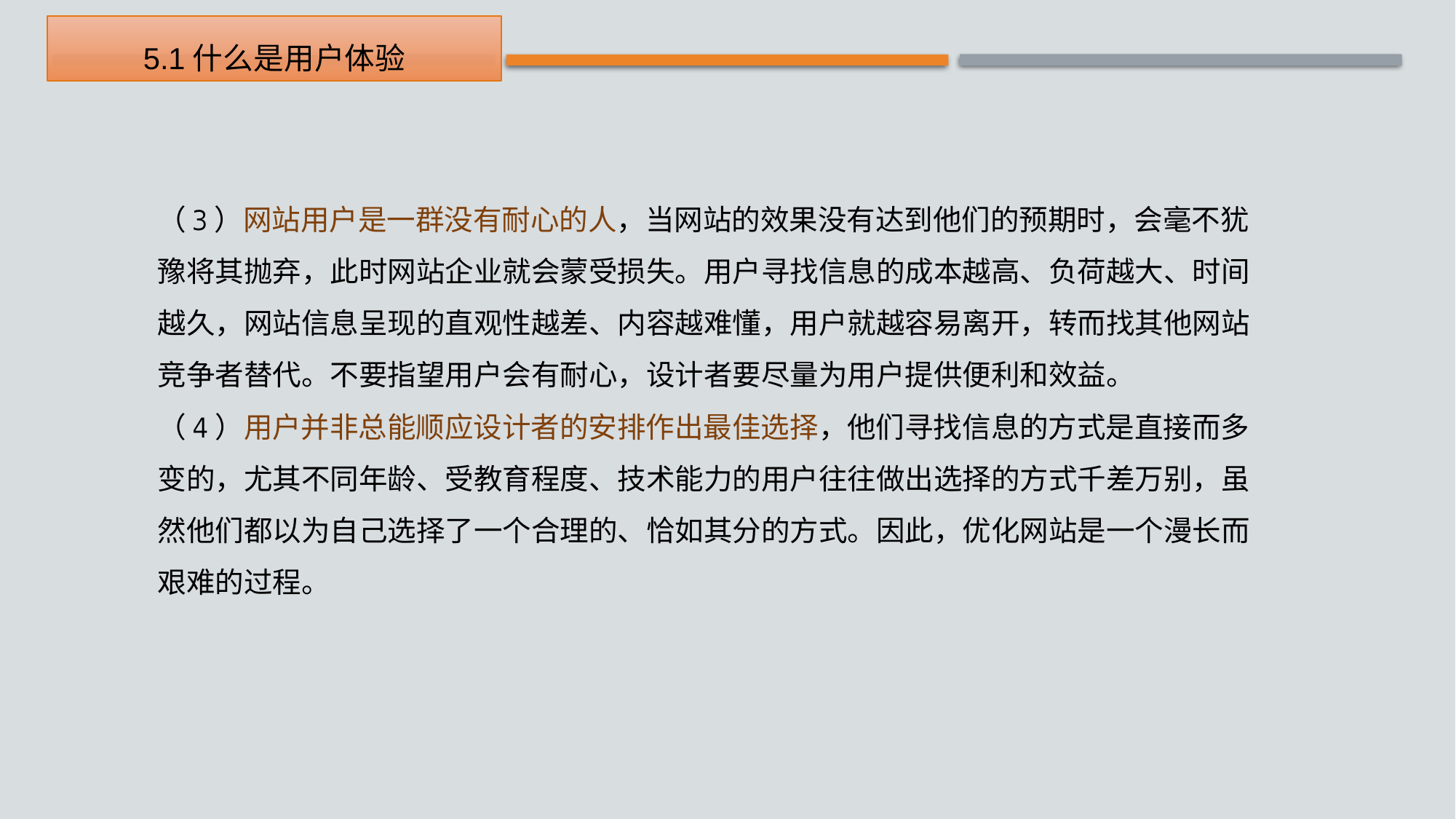

5.1什么是用户体验
（3）网站用户是一群没有耐心的人，当网站的效果没有达到他们的预期时，会毫不犹豫将其抛弃，此时网站企业就会蒙受损失。用户寻找信息的成本越高、负荷越大、时间越久，网站信息呈现的直观性越差、内容越难懂，用户就越容易离开，转而找其他网站竞争者替代。不要指望用户会有耐心，设计者要尽量为用户提供便利和效益。
（4）用户并非总能顺应设计者的安排作出最佳选择，他们寻找信息的方式是直接而多变的，尤其不同年龄、受教育程度、技术能力的用户往往做出选择的方式千差万别，虽然他们都以为自己选择了一个合理的、恰如其分的方式。因此，优化网站是一个漫长而艰难的过程。